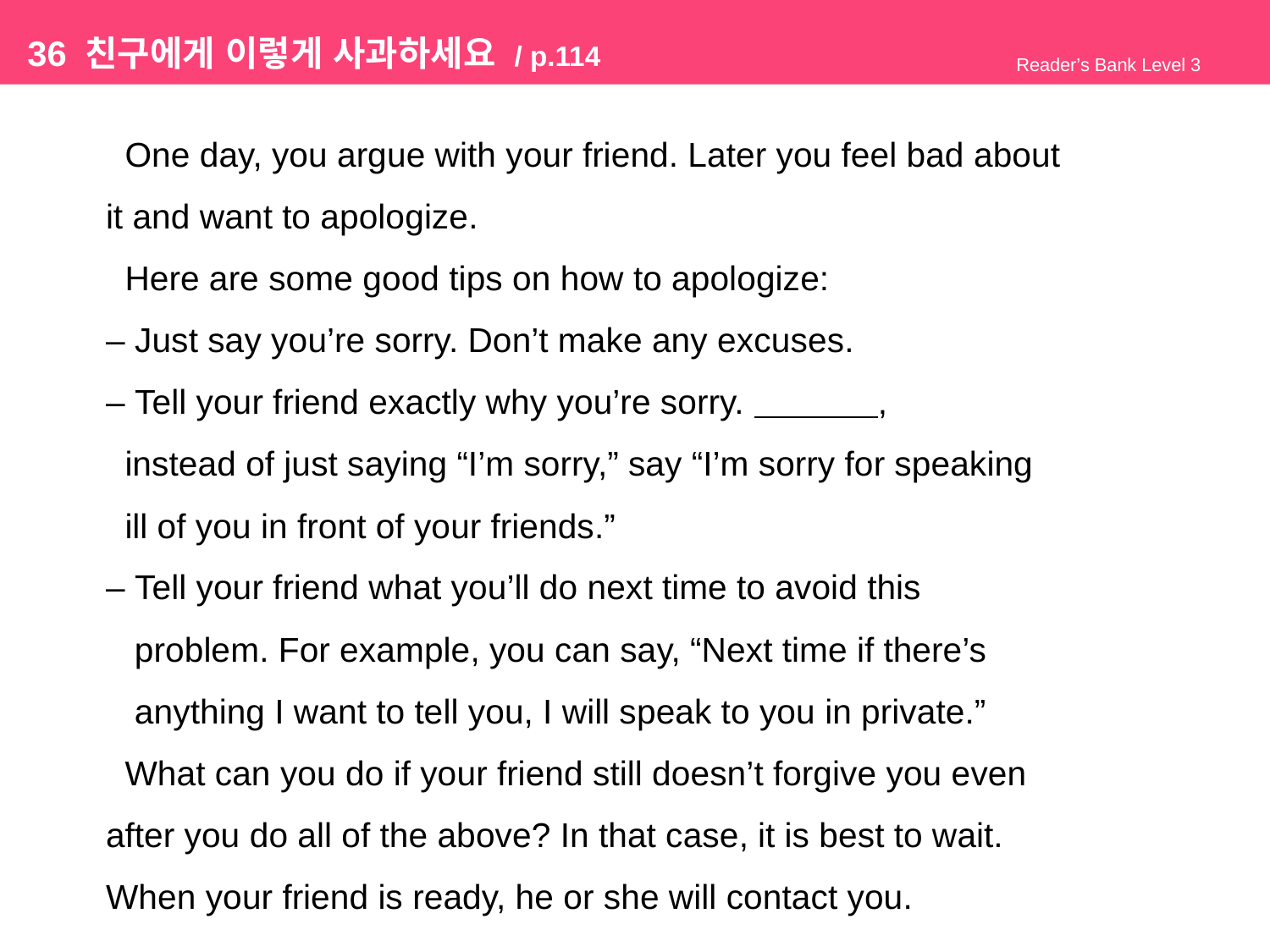

# 36 친구에게 이렇게 사과하세요 / p.114
Reader’s Bank Level 3

  One day, you argue with your friend. Later you feel bad about
it and want to apologize.
  Here are some good tips on how to apologize:
– Just say you’re sorry. Don’t make any excuses.
– Tell your friend exactly why you’re sorry.              ,
  instead of just saying “I’m sorry,” say “I’m sorry for speaking
  ill of you in front of your friends.”
– Tell your friend what you’ll do next time to avoid this
   problem. For example, you can say, “Next time if there’s
   anything I want to tell you, I will speak to you in private.”
  What can you do if your friend still doesn’t forgive you even
after you do all of the above? In that case, it is best to wait.
When your friend is ready, he or she will contact you.